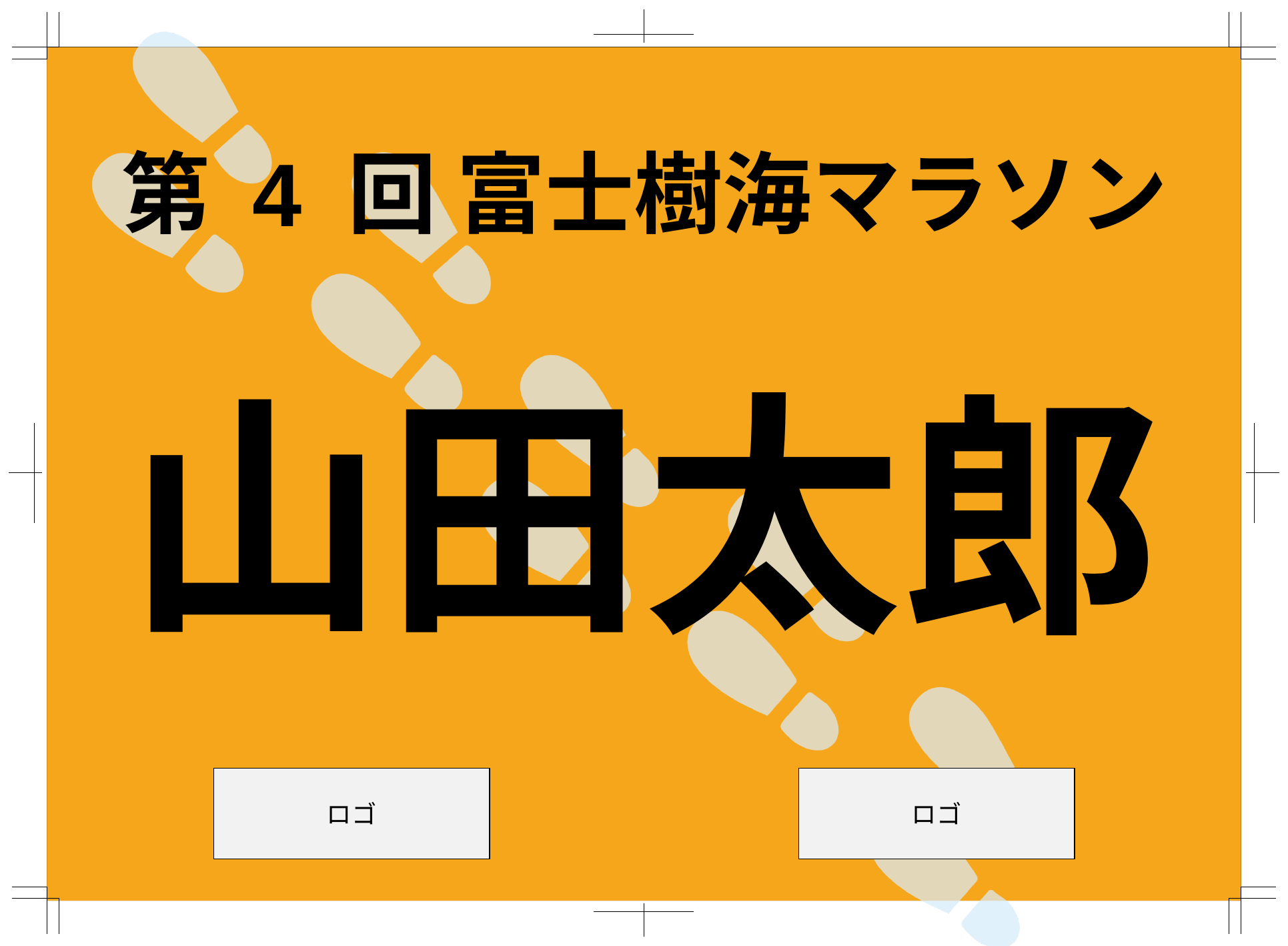

第 4 回 富士樹海マラソン
山田太郎
ロゴ
ロゴ